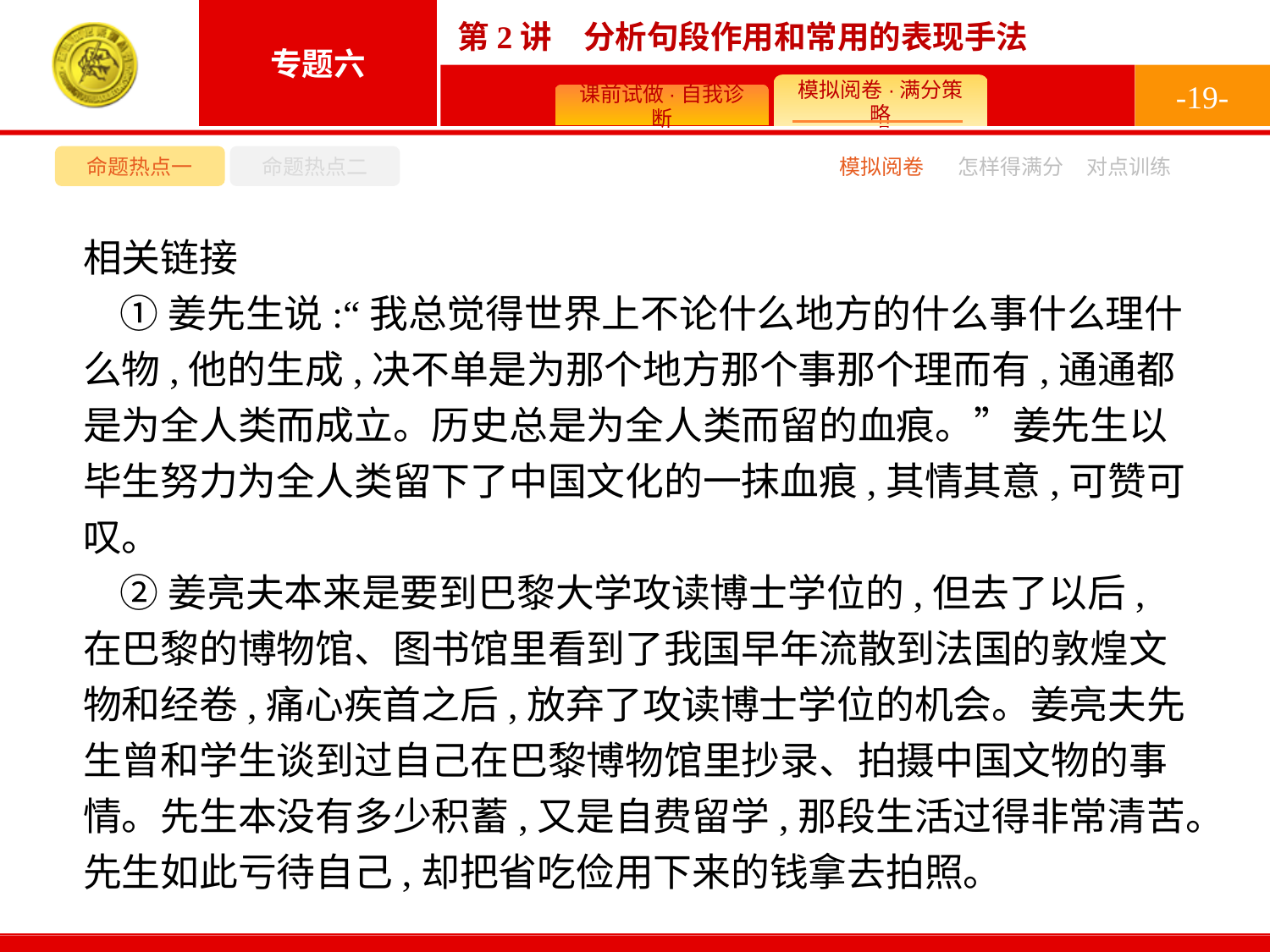

-19-
命题热点一
命题热点二
模拟阅卷
怎样得满分
对点训练
相关链接
①姜先生说:“我总觉得世界上不论什么地方的什么事什么理什么物,他的生成,决不单是为那个地方那个事那个理而有,通通都是为全人类而成立。历史总是为全人类而留的血痕。”姜先生以毕生努力为全人类留下了中国文化的一抹血痕,其情其意,可赞可叹。
②姜亮夫本来是要到巴黎大学攻读博士学位的,但去了以后,在巴黎的博物馆、图书馆里看到了我国早年流散到法国的敦煌文物和经卷,痛心疾首之后,放弃了攻读博士学位的机会。姜亮夫先生曾和学生谈到过自己在巴黎博物馆里抄录、拍摄中国文物的事情。先生本没有多少积蓄,又是自费留学,那段生活过得非常清苦。先生如此亏待自己,却把省吃俭用下来的钱拿去拍照。